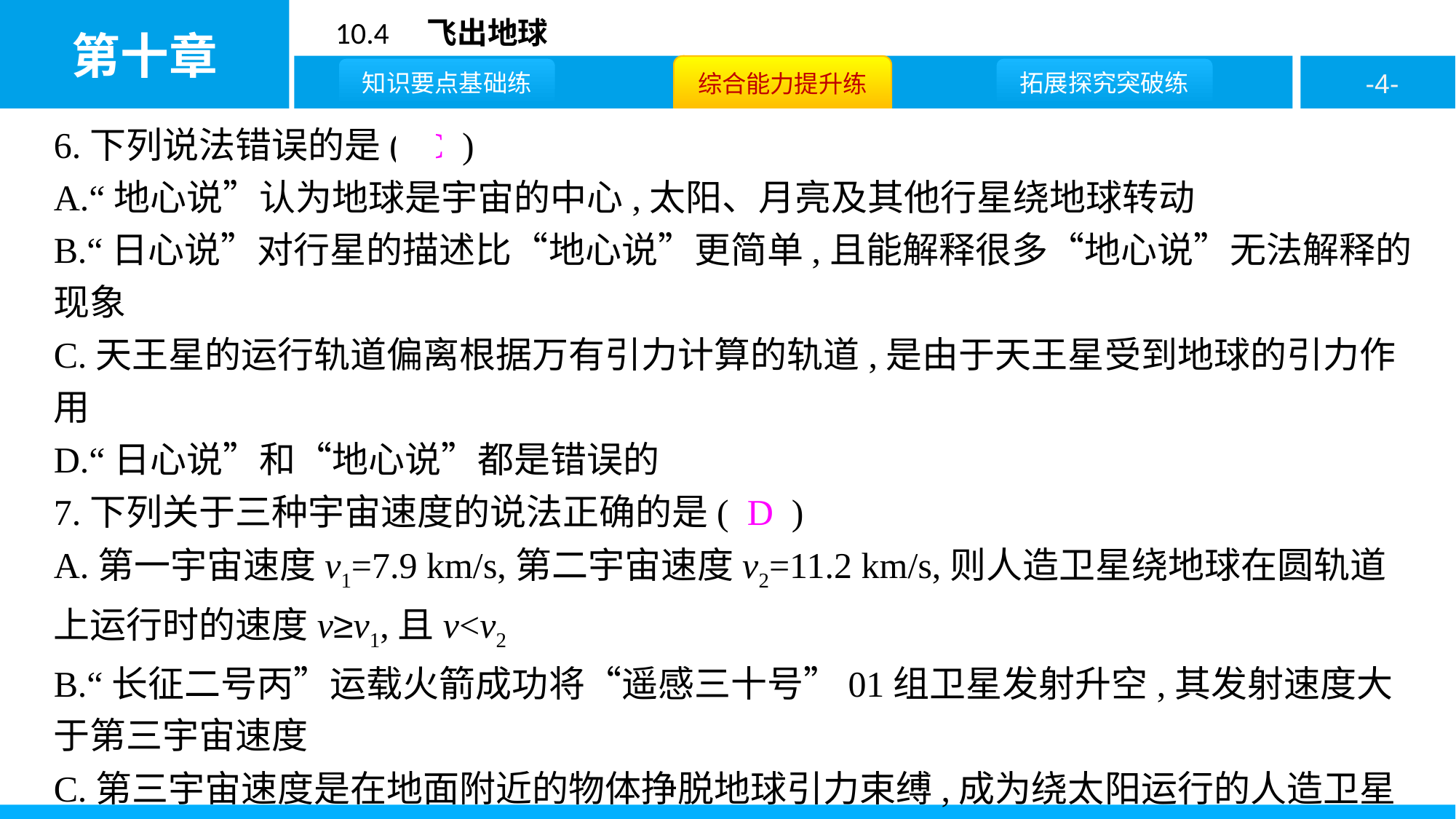

6.下列说法错误的是(  C  )
A.“地心说”认为地球是宇宙的中心,太阳、月亮及其他行星绕地球转动
B.“日心说”对行星的描述比“地心说”更简单,且能解释很多“地心说”无法解释的现象
C.天王星的运行轨道偏离根据万有引力计算的轨道,是由于天王星受到地球的引力作用
D.“日心说”和“地心说”都是错误的
7.下列关于三种宇宙速度的说法正确的是(  D  )
A.第一宇宙速度v1=7.9 km/s,第二宇宙速度v2=11.2 km/s,则人造卫星绕地球在圆轨道上运行时的速度v≥v1,且v<v2
B.“长征二号丙”运载火箭成功将“遥感三十号”01组卫星发射升空,其发射速度大于第三宇宙速度
C.第三宇宙速度是在地面附近的物体挣脱地球引力束缚,成为绕太阳运行的人造卫星的最大运行速度
D.第一宇宙速度是人造地球卫星绕地球做圆周运动的最大运行速度